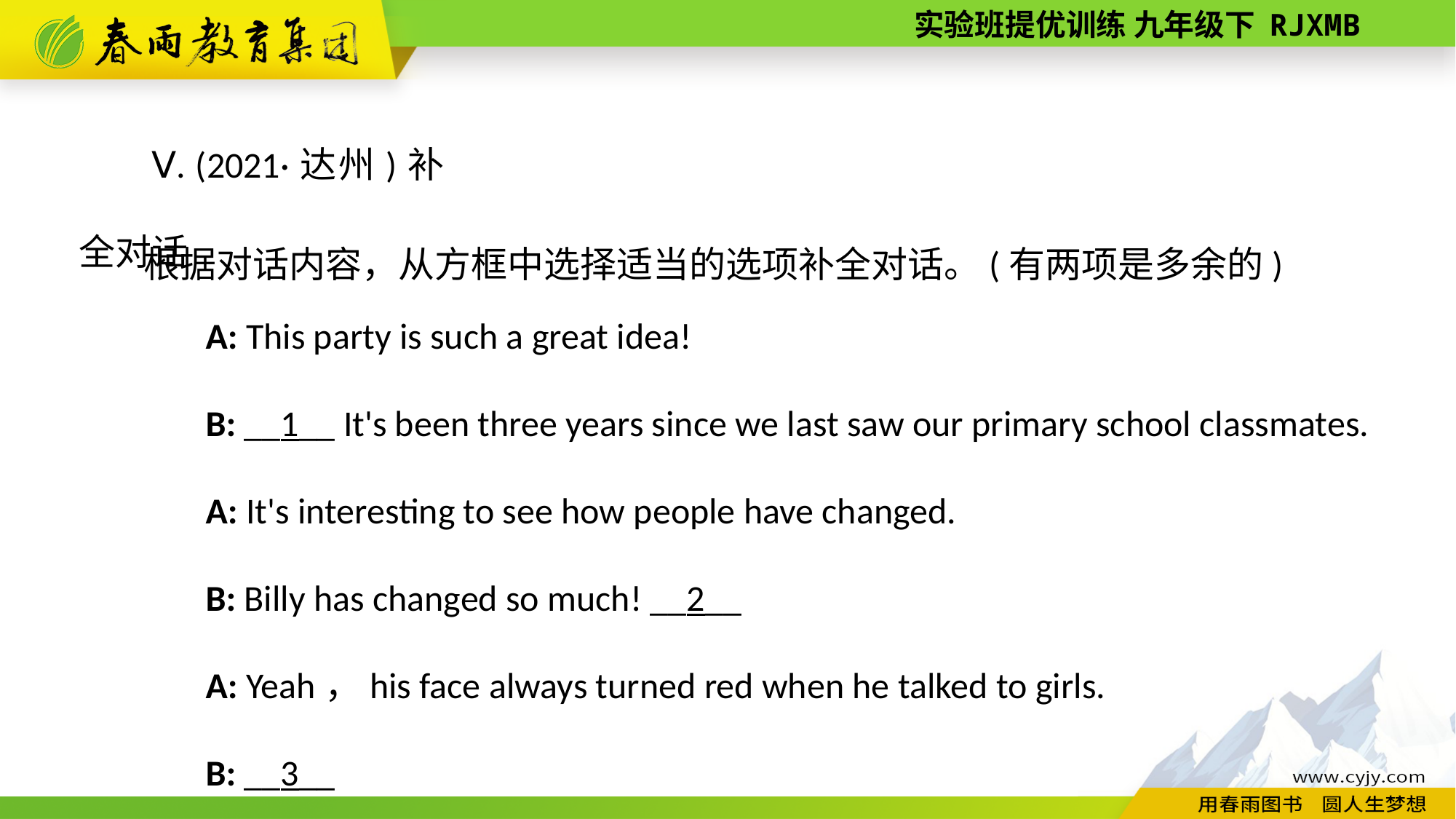

Ⅴ. (2021·达州)补全对话
根据对话内容，从方框中选择适当的选项补全对话。(有两项是多余的)
A: This party is such a great idea!
B: __1__ It's been three years since we last saw our primary school classmates.
A: It's interesting to see how people have changed.
B: Billy has changed so much! __2__
A: Yeah，his face always turned red when he talked to girls.
B: __3__